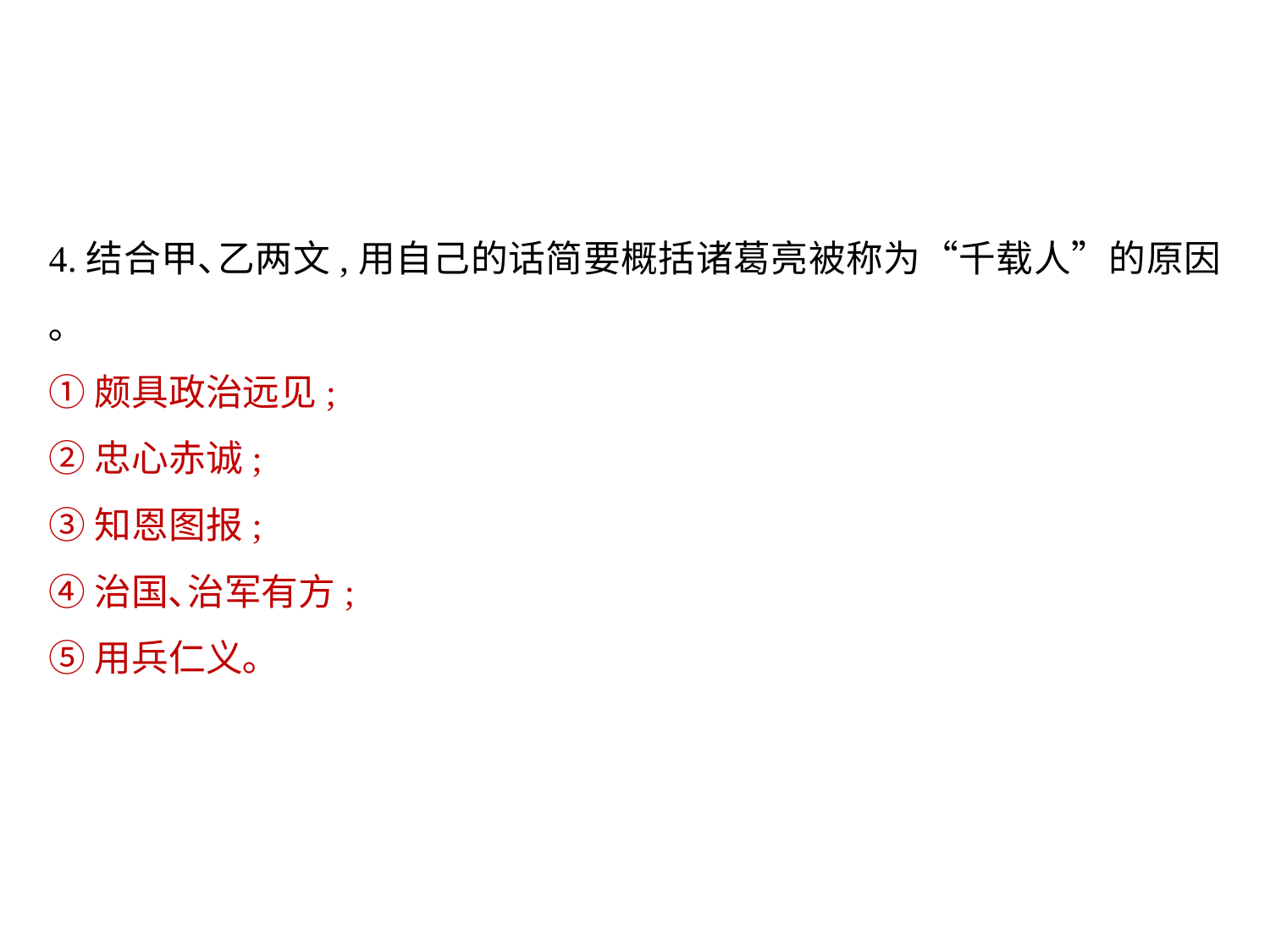

4.结合甲､乙两文,用自己的话简要概括诸葛亮被称为“千载人”的原因｡
①颇具政治远见;
②忠心赤诚;
③知恩图报;
④治国､治军有方;
⑤用兵仁义｡